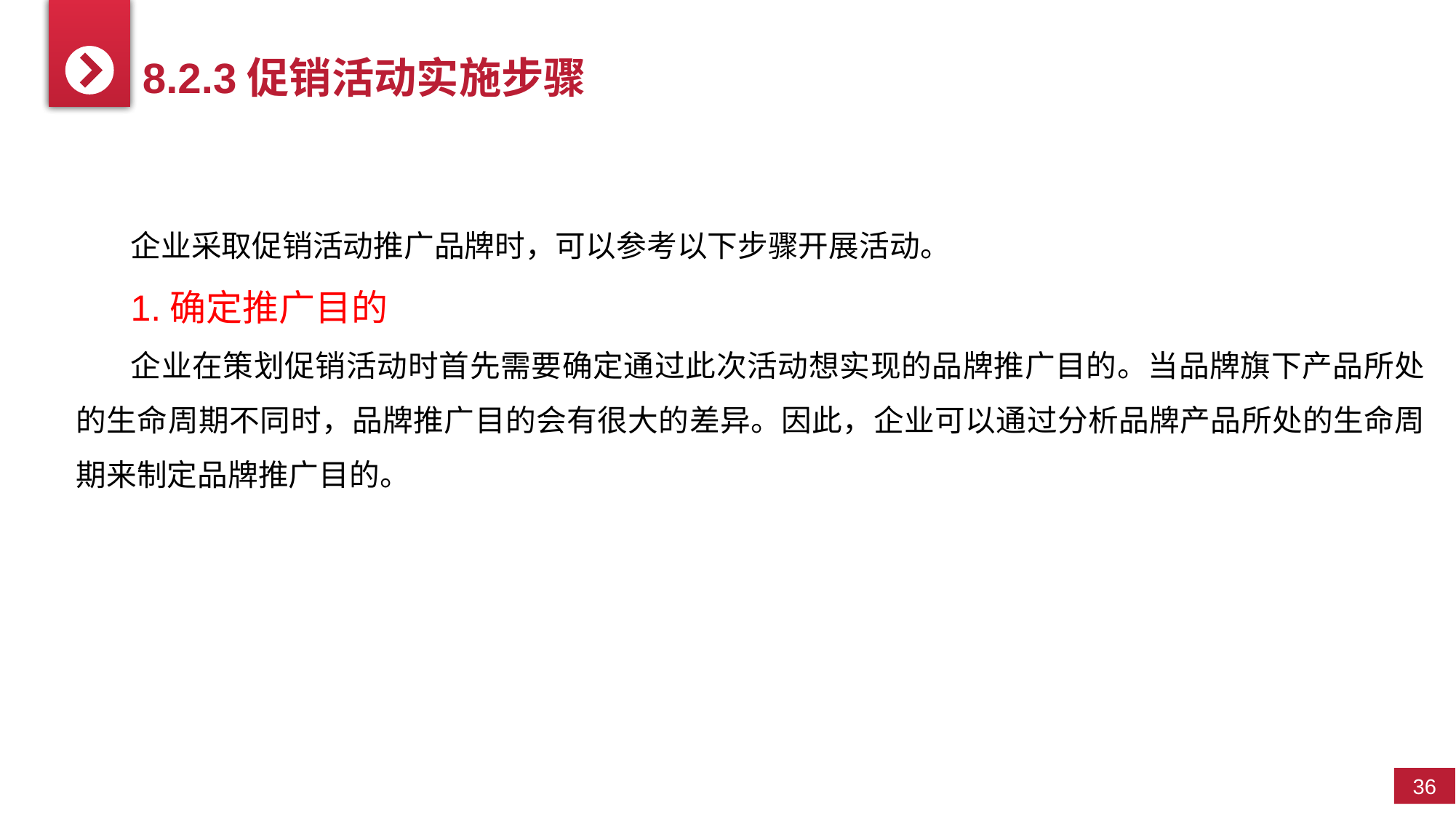

8.2.3促销活动实施步骤

企业采取促销活动推广品牌时，可以参考以下步骤开展活动。
1.确定推广目的
企业在策划促销活动时首先需要确定通过此次活动想实现的品牌推广目的。当品牌旗下产品所处的生命周期不同时，品牌推广目的会有很大的差异。因此，企业可以通过分析品牌产品所处的生命周期来制定品牌推广目的。